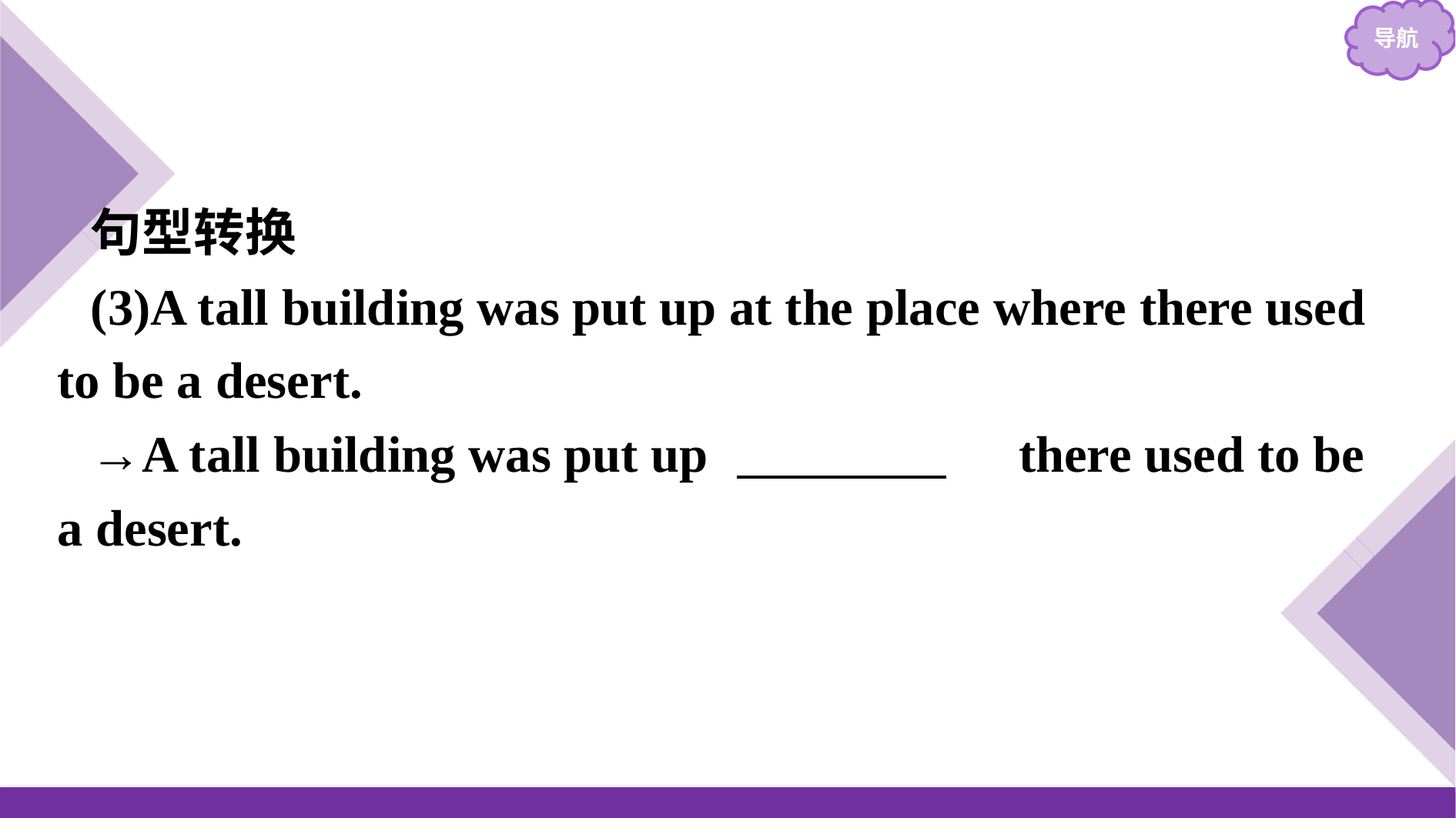

句型转换
(3)A tall building was put up at the place where there used to be a desert.
→A tall building was put up 　where　 there used to be a desert.